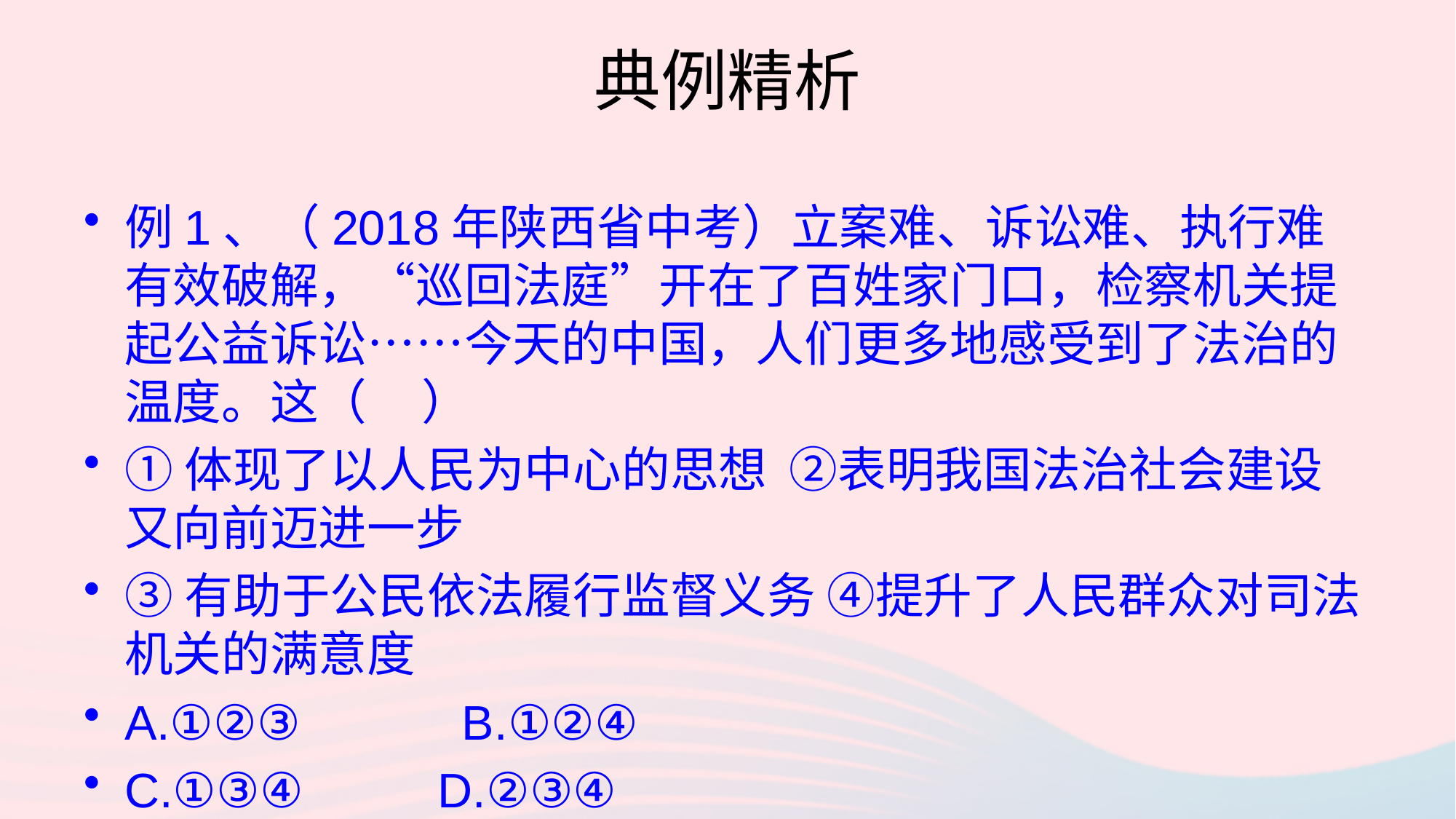

# 典例精析
例1、（2018年陕西省中考）立案难、诉讼难、执行难有效破解，“巡回法庭”开在了百姓家门口，检察机关提起公益诉讼……今天的中国，人们更多地感受到了法治的温度。这（     ）
①体现了以人民为中心的思想  ②表明我国法治社会建设又向前迈进一步
③有助于公民依法履行监督义务 ④提升了人民群众对司法机关的满意度
A.①②③            B.①②④
C.①③④          D.②③④